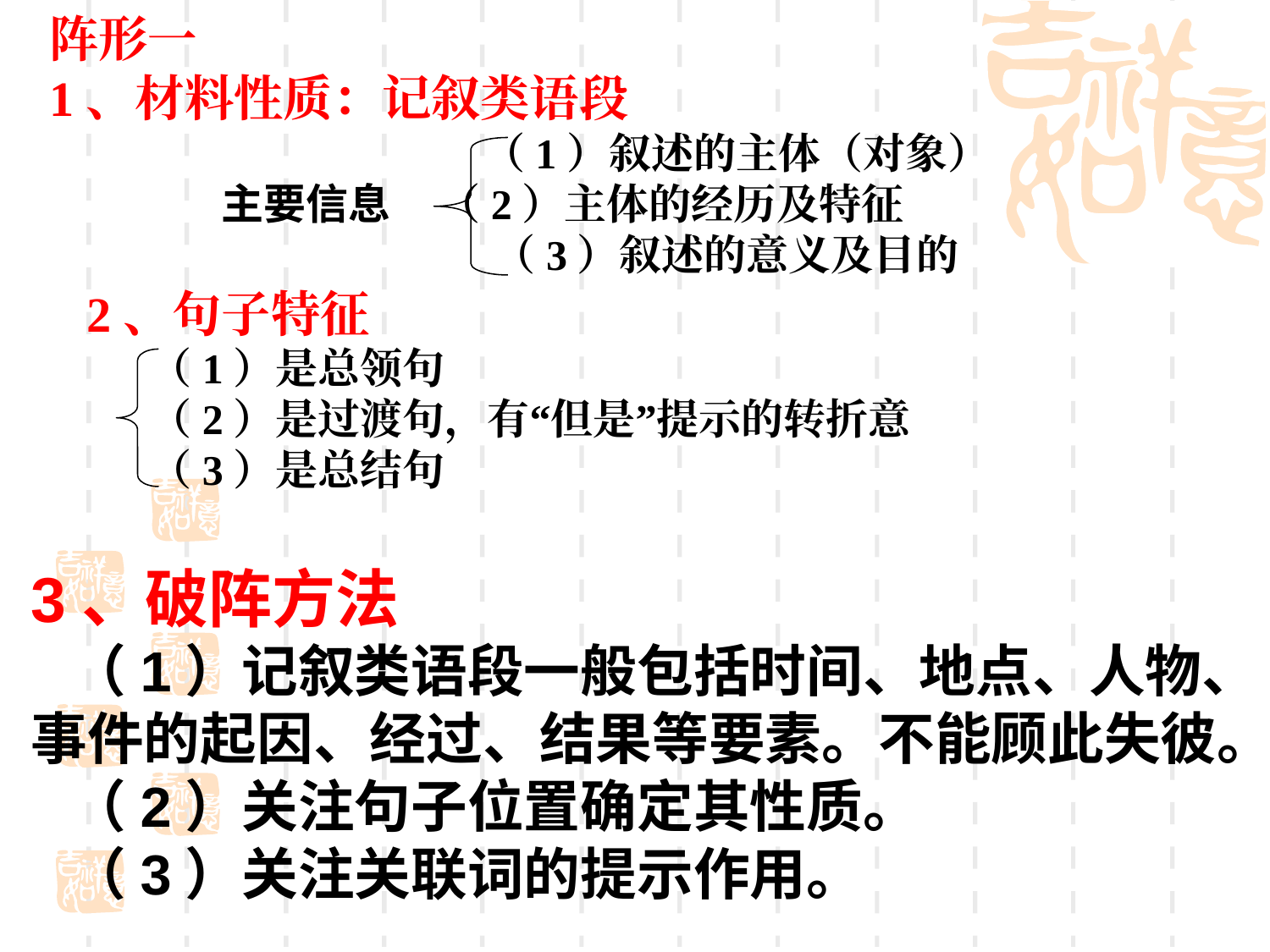

阵形一
1、材料性质：记叙类语段
                                        （1）叙述的主体（对象）
                 主要信息     （2）主体的经历及特征
                                         （3）叙述的意义及目的

2、句子特征
     （1）是总领句
     （2）是过渡句，有“但是”提示的转折意
     （3）是总结句

3、破阵方法
  （1）记叙类语段一般包括时间、地点、人物、事件的起因、经过、结果等要素。不能顾此失彼。
  （2）关注句子位置确定其性质。
  （3）关注关联词的提示作用。